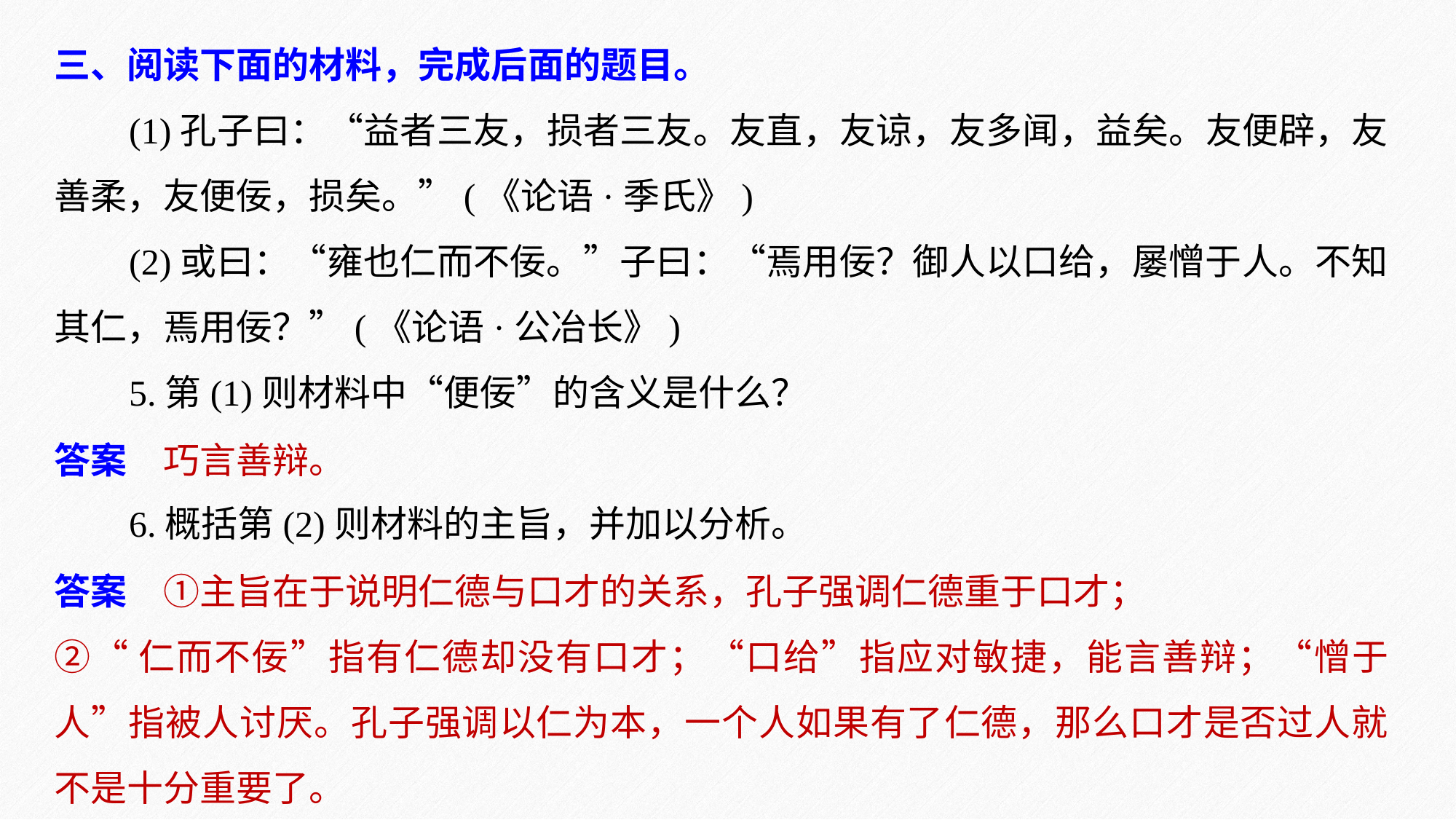

三、阅读下面的材料，完成后面的题目。
(1)孔子曰：“益者三友，损者三友。友直，友谅，友多闻，益矣。友便辟，友善柔，友便佞，损矣。”(《论语·季氏》)
(2)或曰：“雍也仁而不佞。”子曰：“焉用佞？御人以口给，屡憎于人。不知其仁，焉用佞？”(《论语·公冶长》)
5.第(1)则材料中“便佞”的含义是什么？

6.概括第(2)则材料的主旨，并加以分析。
答案　巧言善辩。

答案　①主旨在于说明仁德与口才的关系，孔子强调仁德重于口才；
②“仁而不佞”指有仁德却没有口才；“口给”指应对敏捷，能言善辩；“憎于人”指被人讨厌。孔子强调以仁为本，一个人如果有了仁德，那么口才是否过人就不是十分重要了。